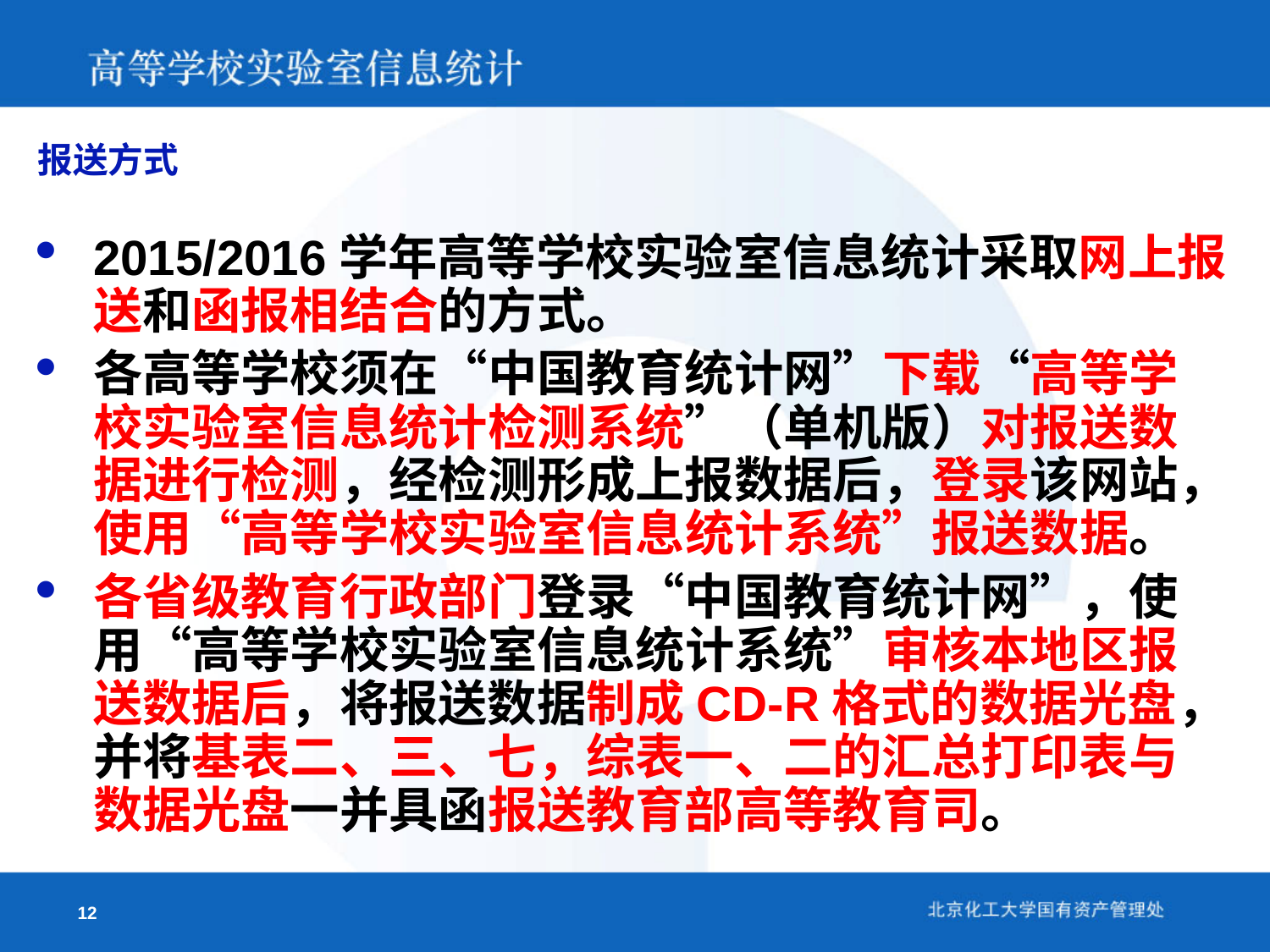

报送方式

2015/2016学年高等学校实验室信息统计采取网上报送和函报相结合的方式。
各高等学校须在“中国教育统计网”下载“高等学校实验室信息统计检测系统”（单机版）对报送数据进行检测，经检测形成上报数据后，登录该网站，使用“高等学校实验室信息统计系统”报送数据。
各省级教育行政部门登录“中国教育统计网”，使用“高等学校实验室信息统计系统”审核本地区报送数据后，将报送数据制成CD-R格式的数据光盘，并将基表二、三、七，综表一、二的汇总打印表与数据光盘一并具函报送教育部高等教育司。